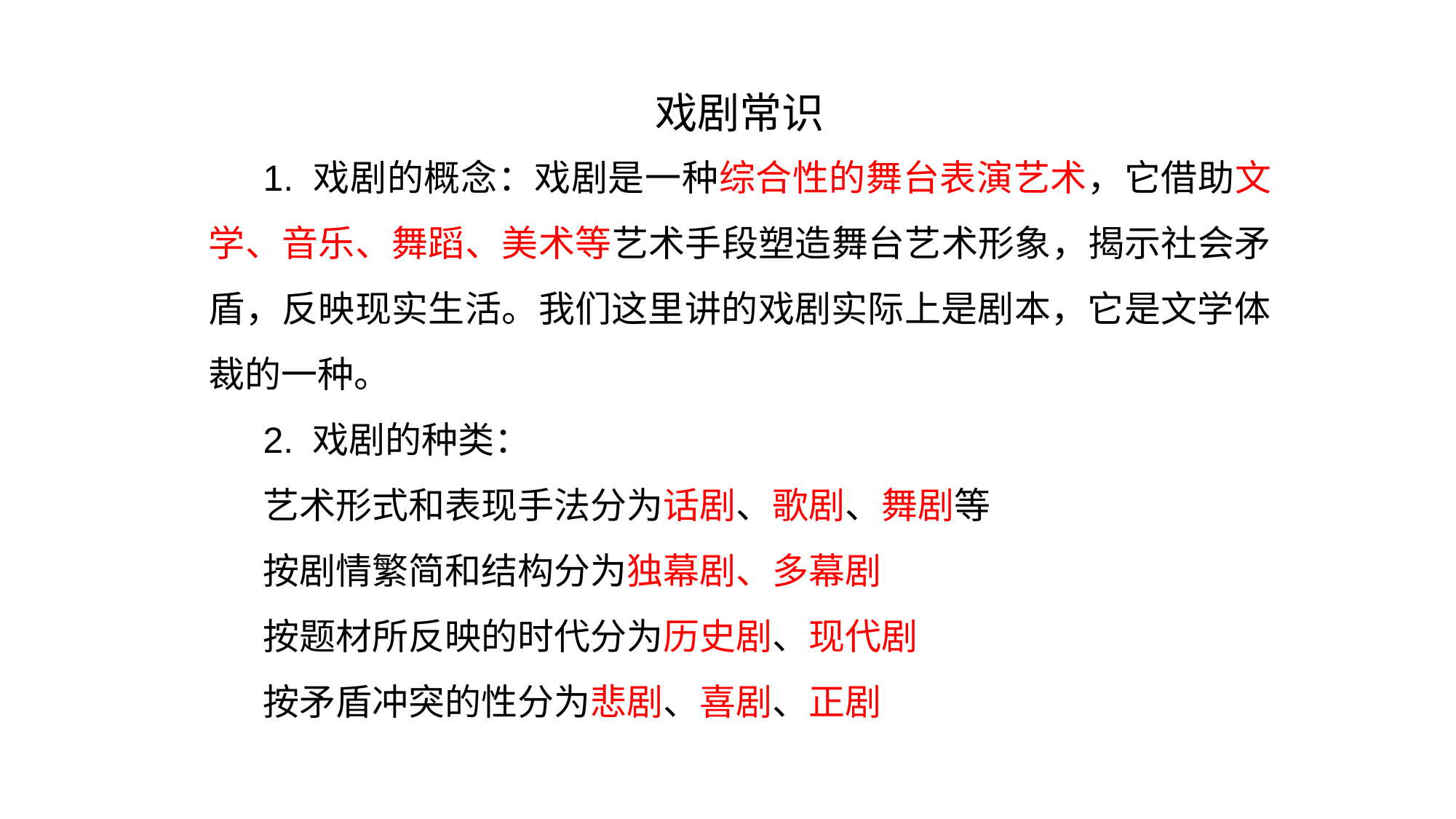

戏剧常识
1. 戏剧的概念：戏剧是一种综合性的舞台表演艺术，它借助文学、音乐、舞蹈、美术等艺术手段塑造舞台艺术形象，揭示社会矛盾，反映现实生活。我们这里讲的戏剧实际上是剧本，它是文学体裁的一种。
2. 戏剧的种类：
艺术形式和表现手法分为话剧、歌剧、舞剧等
按剧情繁简和结构分为独幕剧、多幕剧
按题材所反映的时代分为历史剧、现代剧
按矛盾冲突的性分为悲剧、喜剧、正剧